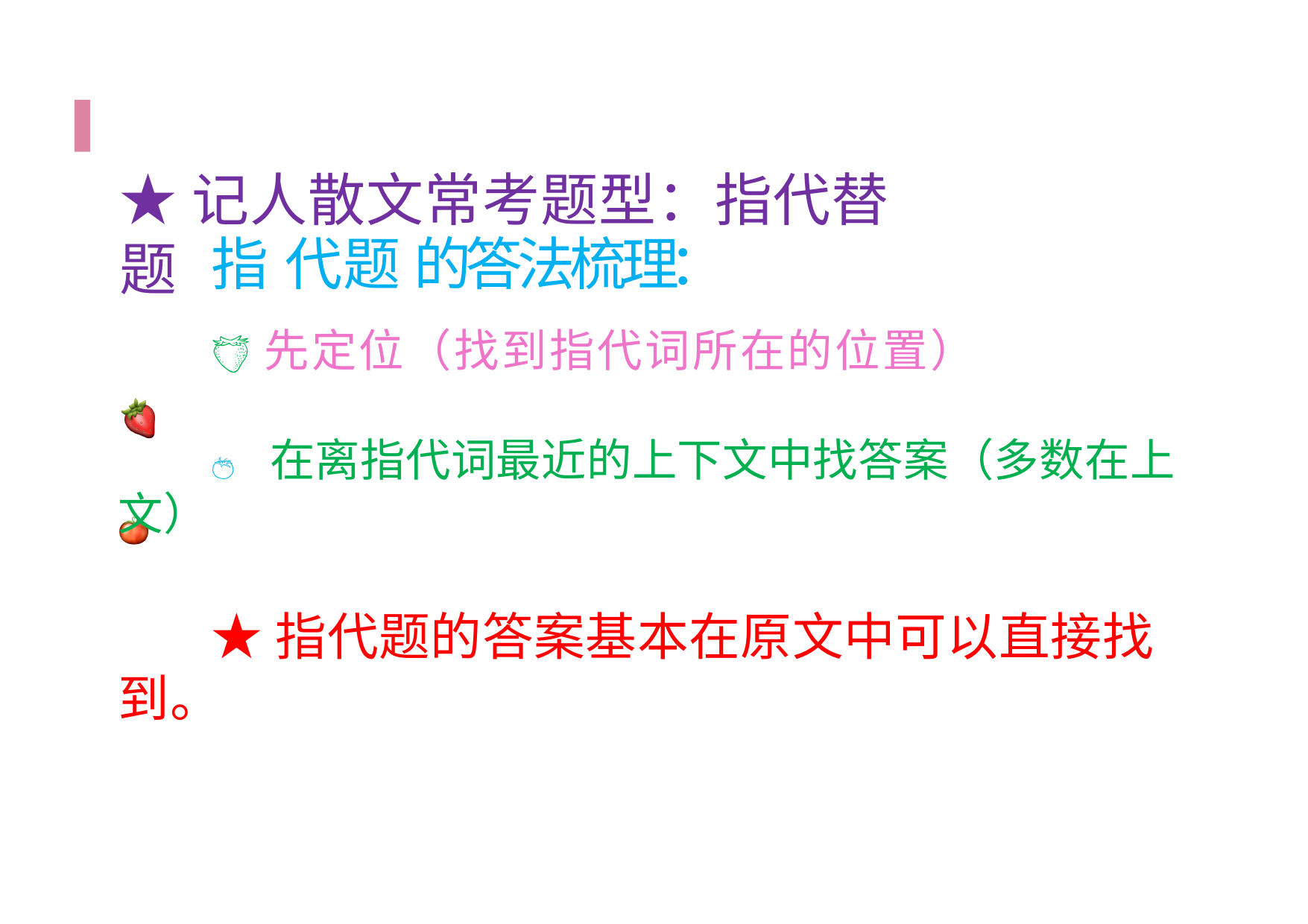

# ★记人散文常考题型：指代替题
指 代 题 的 答 法 梳 理：
🍓先定位（找到指代词所在的位置）

🍅 在离指代词最近的上下文中找答案（多数在上文）

★指代题的答案基本在原文中可以直接找到。